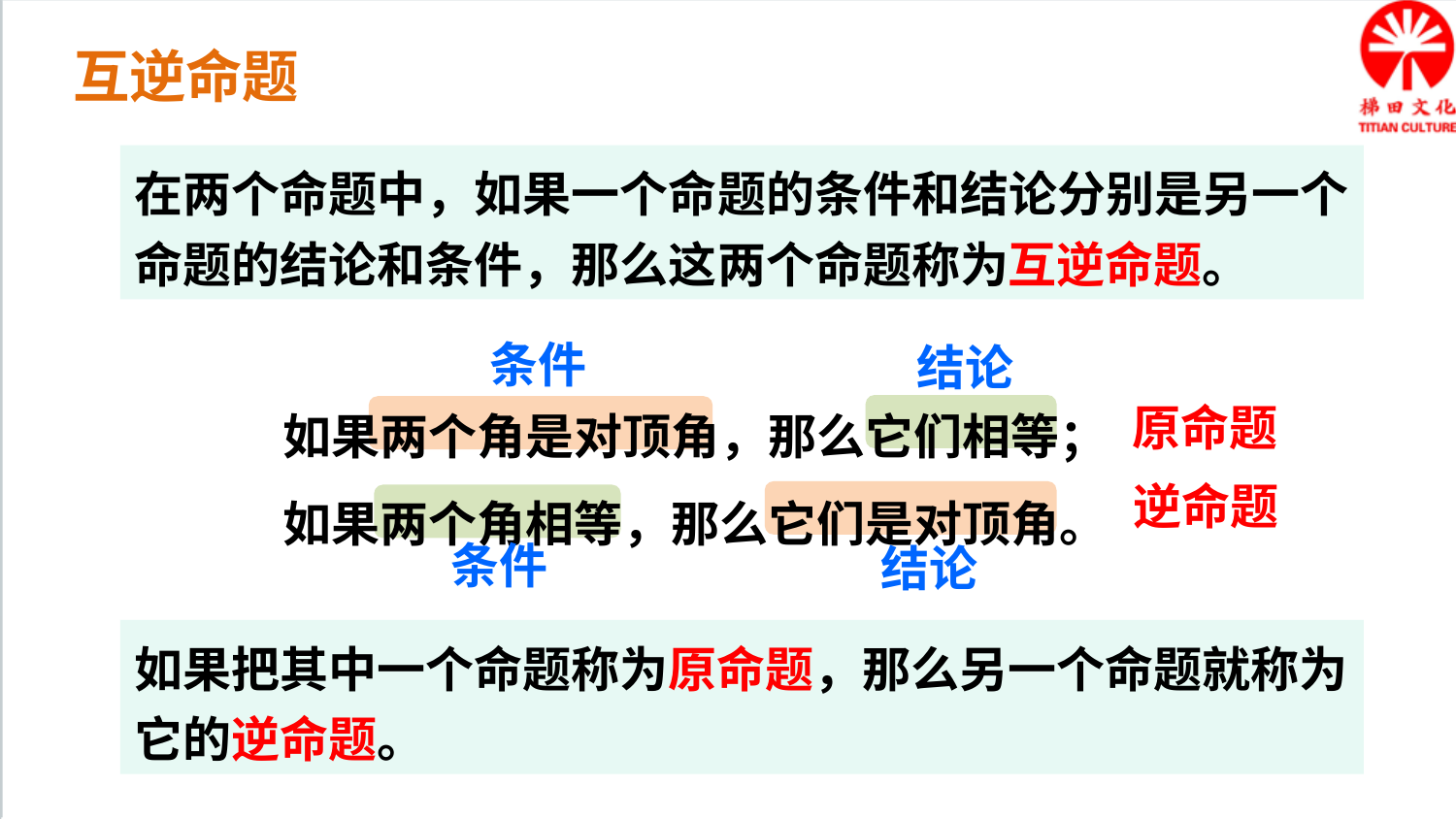

互逆命题
在两个命题中，如果一个命题的条件和结论分别是另一个命题的结论和条件，那么这两个命题称为互逆命题。
条件
结论
如果两个角是对顶角，那么它们相等；
如果两个角相等，那么它们是对顶角。
原命题

逆命题

条件
结论
如果把其中一个命题称为原命题，那么另一个命题就称为它的逆命题。